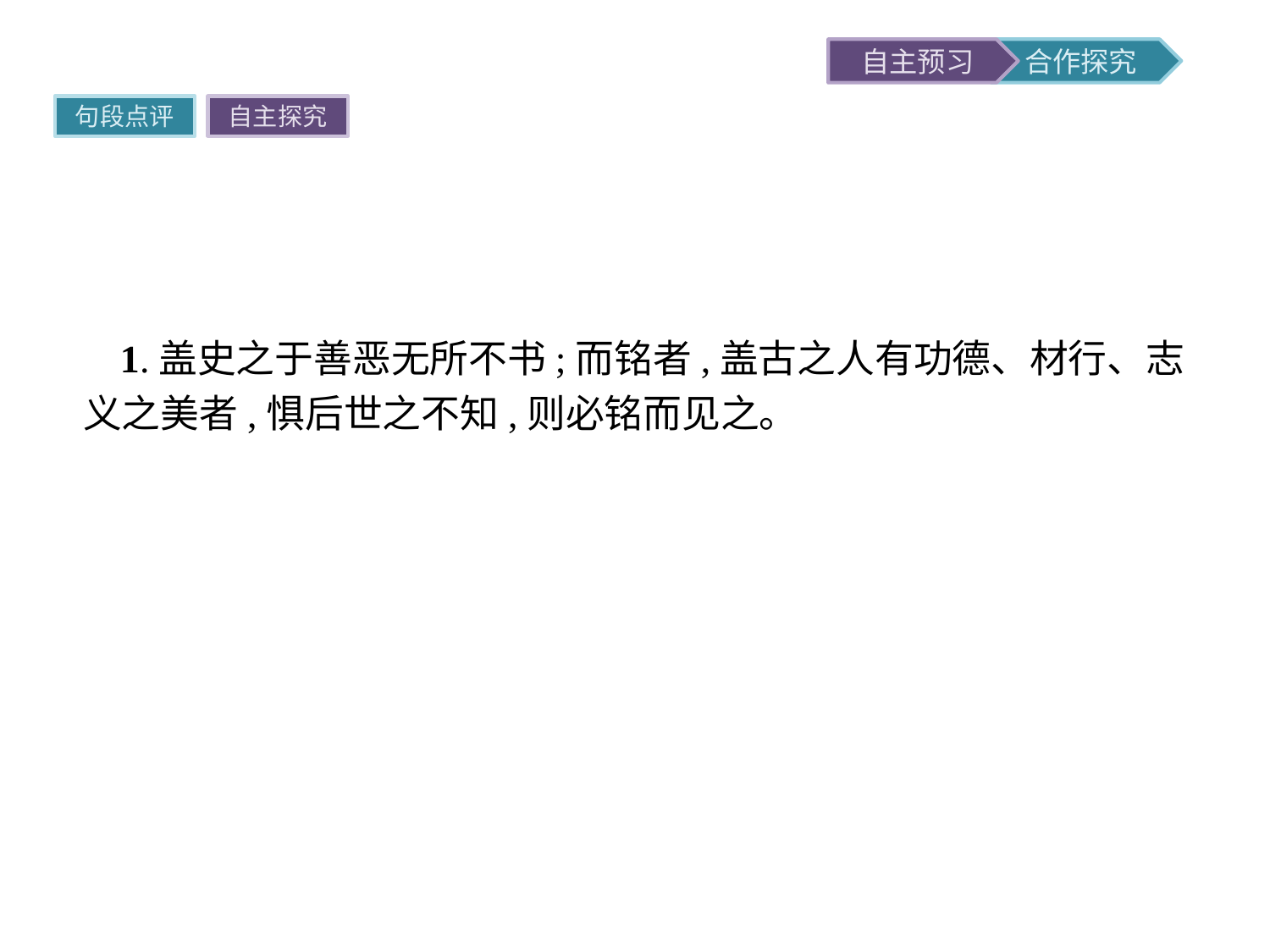

句段点评
自主探究
1.盖史之于善恶无所不书;而铭者,盖古之人有功德、材行、志义之美者,惧后世之不知,则必铭而见之。
翻译因为史传对人的善恶都一一加以记载;而碑铭,大概是为了一定要立碑刻铭来显扬自己。
点评这句话指出史书与墓志铭书写内容不同。史书上善恶之事都可记载下来,但墓志铭是为了立碑刻铭显扬自己。